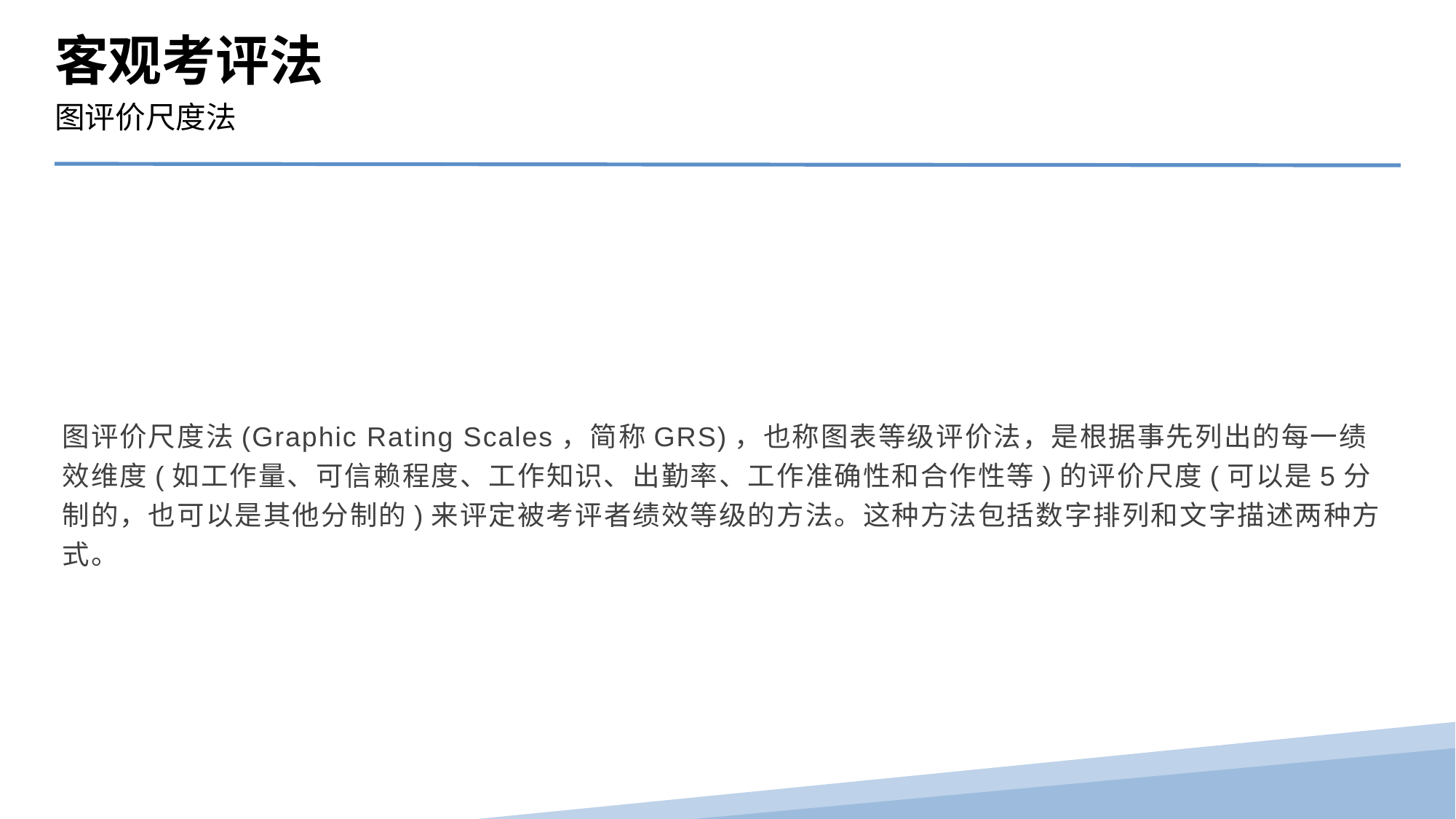

客观考评法
图评价尺度法
图评价尺度法(Graphic Rating Scales，简称GRS)，也称图表等级评价法，是根据事先列出的每一绩效维度(如工作量、可信赖程度、工作知识、出勤率、工作准确性和合作性等)的评价尺度(可以是5分制的，也可以是其他分制的)来评定被考评者绩效等级的方法。这种方法包括数字排列和文字描述两种方式。